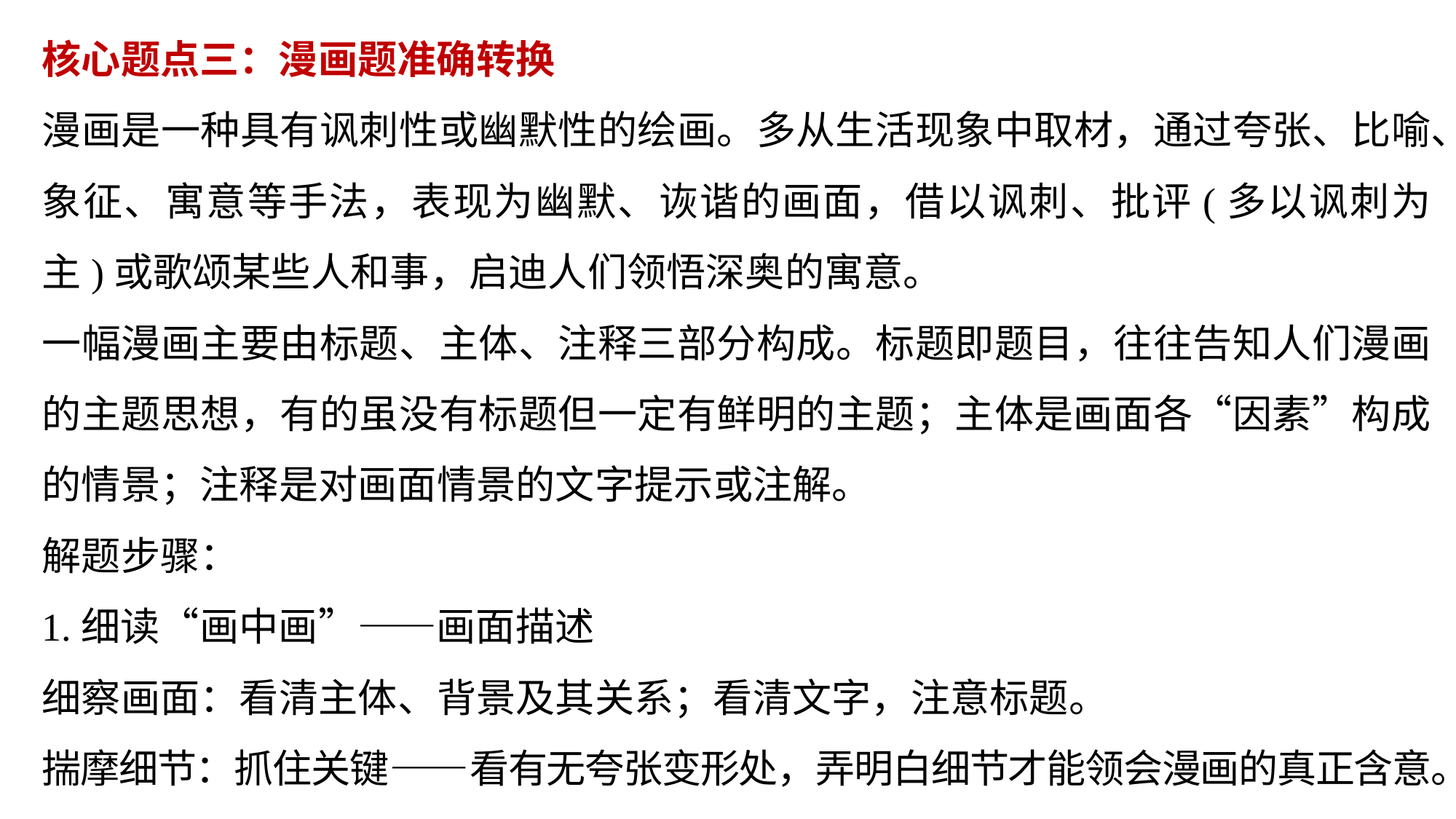

核心题点三：漫画题准确转换
漫画是一种具有讽刺性或幽默性的绘画。多从生活现象中取材，通过夸张、比喻、象征、寓意等手法，表现为幽默、诙谐的画面，借以讽刺、批评(多以讽刺为主)或歌颂某些人和事，启迪人们领悟深奥的寓意。
一幅漫画主要由标题、主体、注释三部分构成。标题即题目，往往告知人们漫画的主题思想，有的虽没有标题但一定有鲜明的主题；主体是画面各“因素”构成的情景；注释是对画面情景的文字提示或注解。
解题步骤：
1.细读“画中画”——画面描述
细察画面：看清主体、背景及其关系；看清文字，注意标题。
揣摩细节：抓住关键——看有无夸张变形处，弄明白细节才能领会漫画的真正含意。